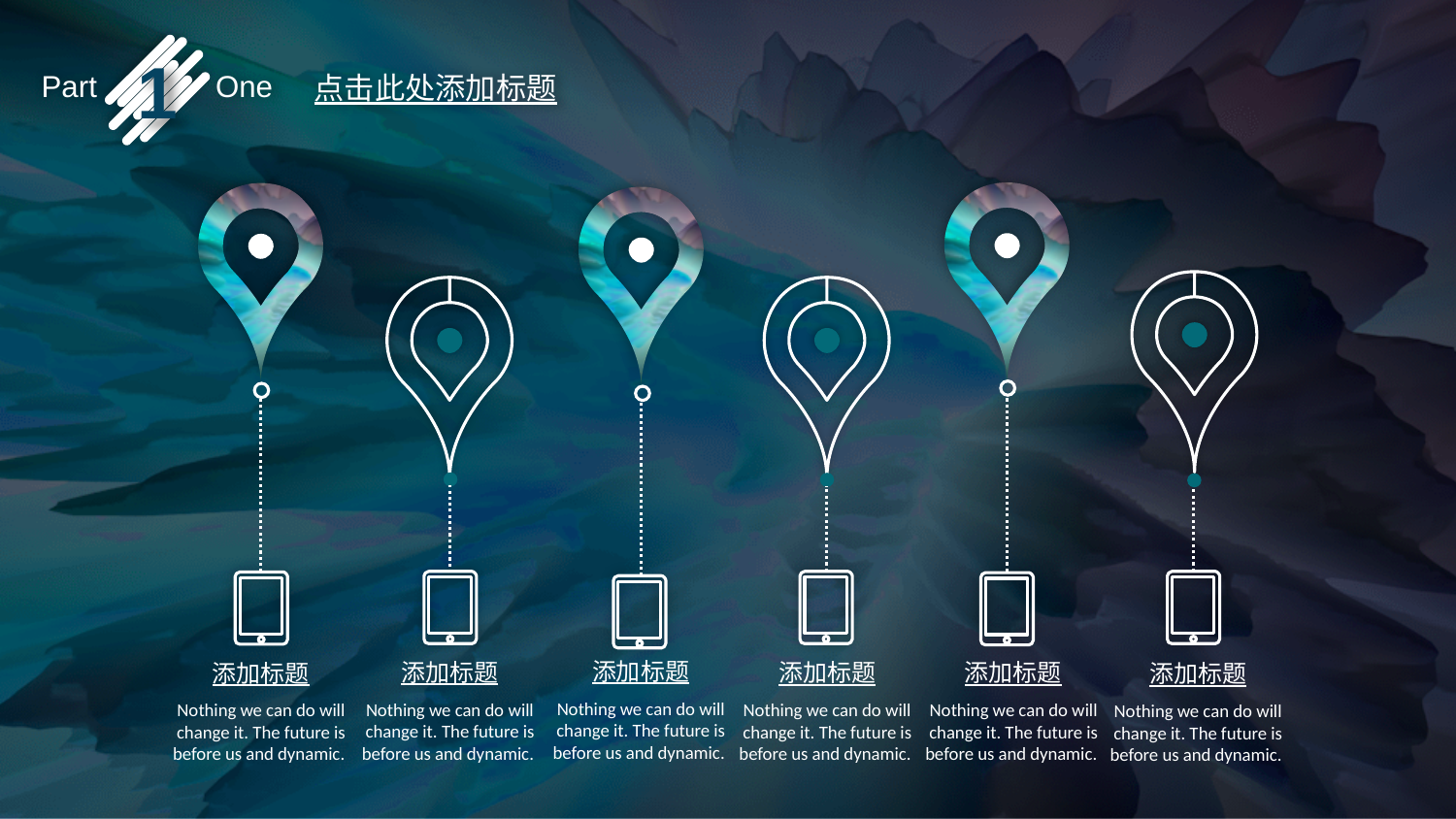

1
Part              One
点击此处添加标题

添加标题
添加标题
添加标题
添加标题
添加标题
添加标题
Nothing we can do will change it. The future is before us and dynamic.
Nothing we can do will change it. The future is before us and dynamic.
Nothing we can do will change it. The future is before us and dynamic.
Nothing we can do will change it. The future is before us and dynamic.
Nothing we can do will change it. The future is before us and dynamic.
Nothing we can do will change it. The future is before us and dynamic.